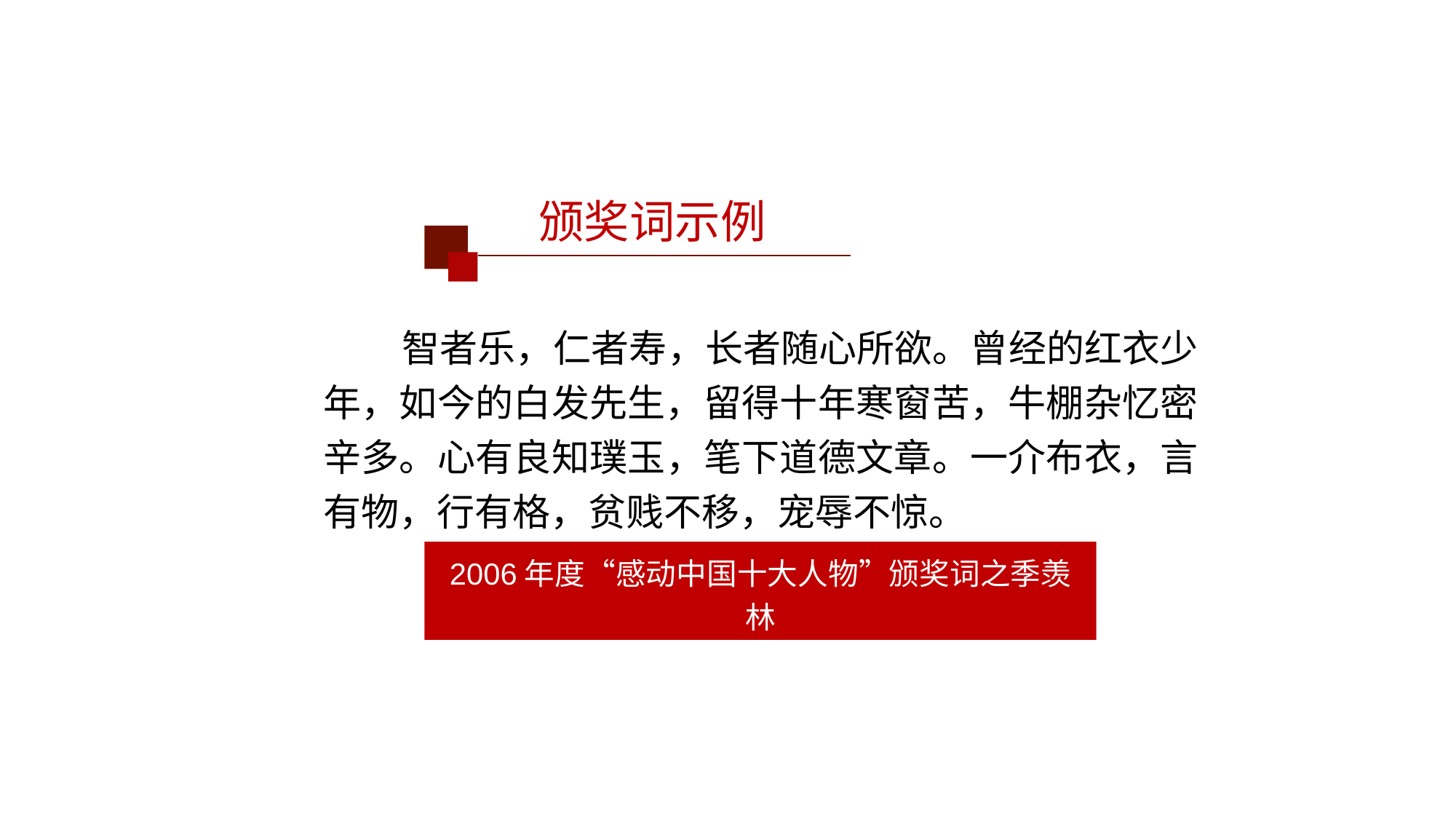

颁奖词示例

        智者乐，仁者寿，长者随心所欲。曾经的红衣少年，如今的白发先生，留得十年寒窗苦，牛棚杂忆密辛多。心有良知璞玉，笔下道德文章。一介布衣，言有物，行有格，贫贱不移，宠辱不惊。
2006年度“感动中国十大人物”颁奖词之季羡林